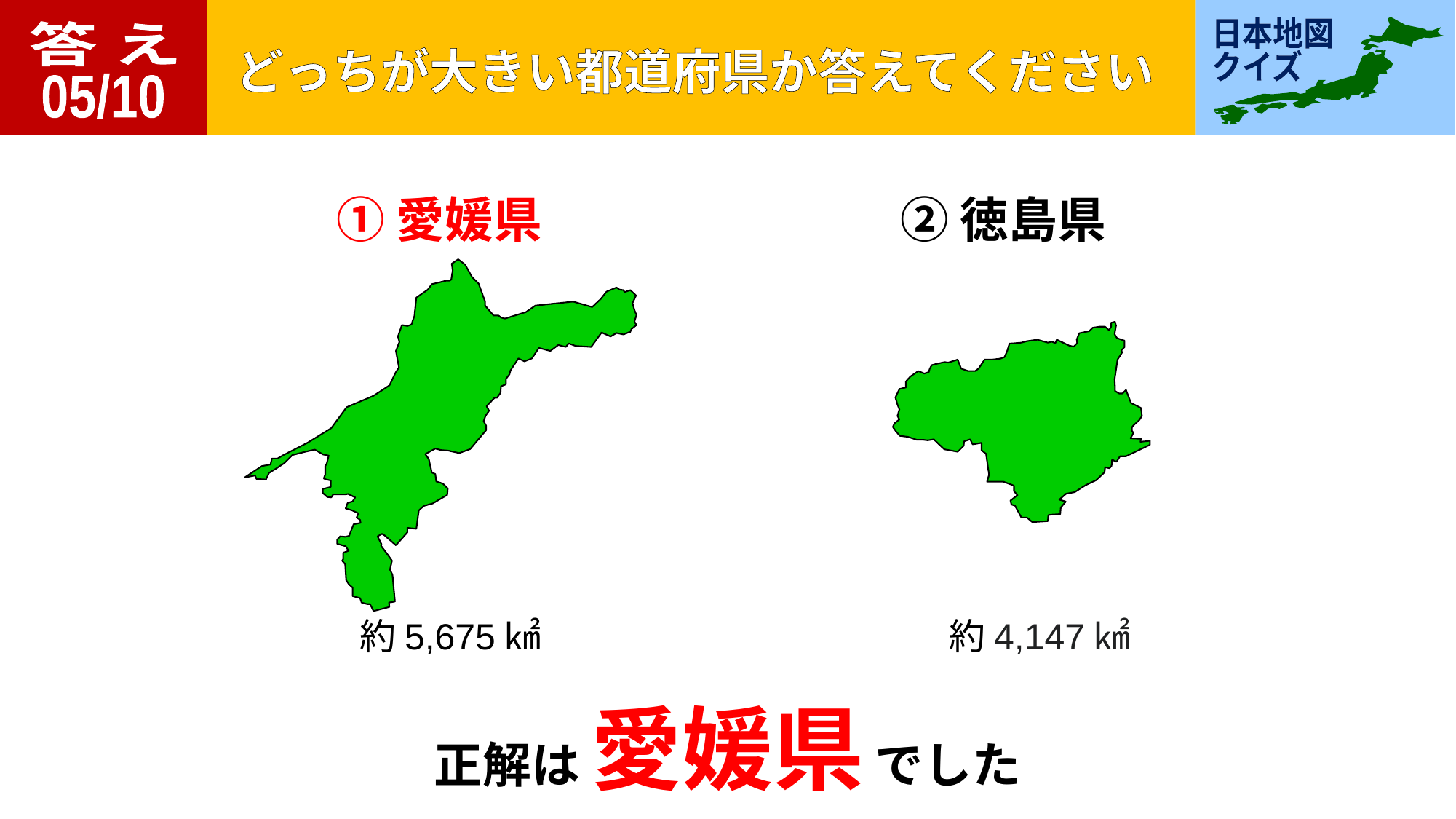

答 え
05/10
①愛媛県
②徳島県

約5,675㎢
約4,147㎢
正解は 愛媛県 でした